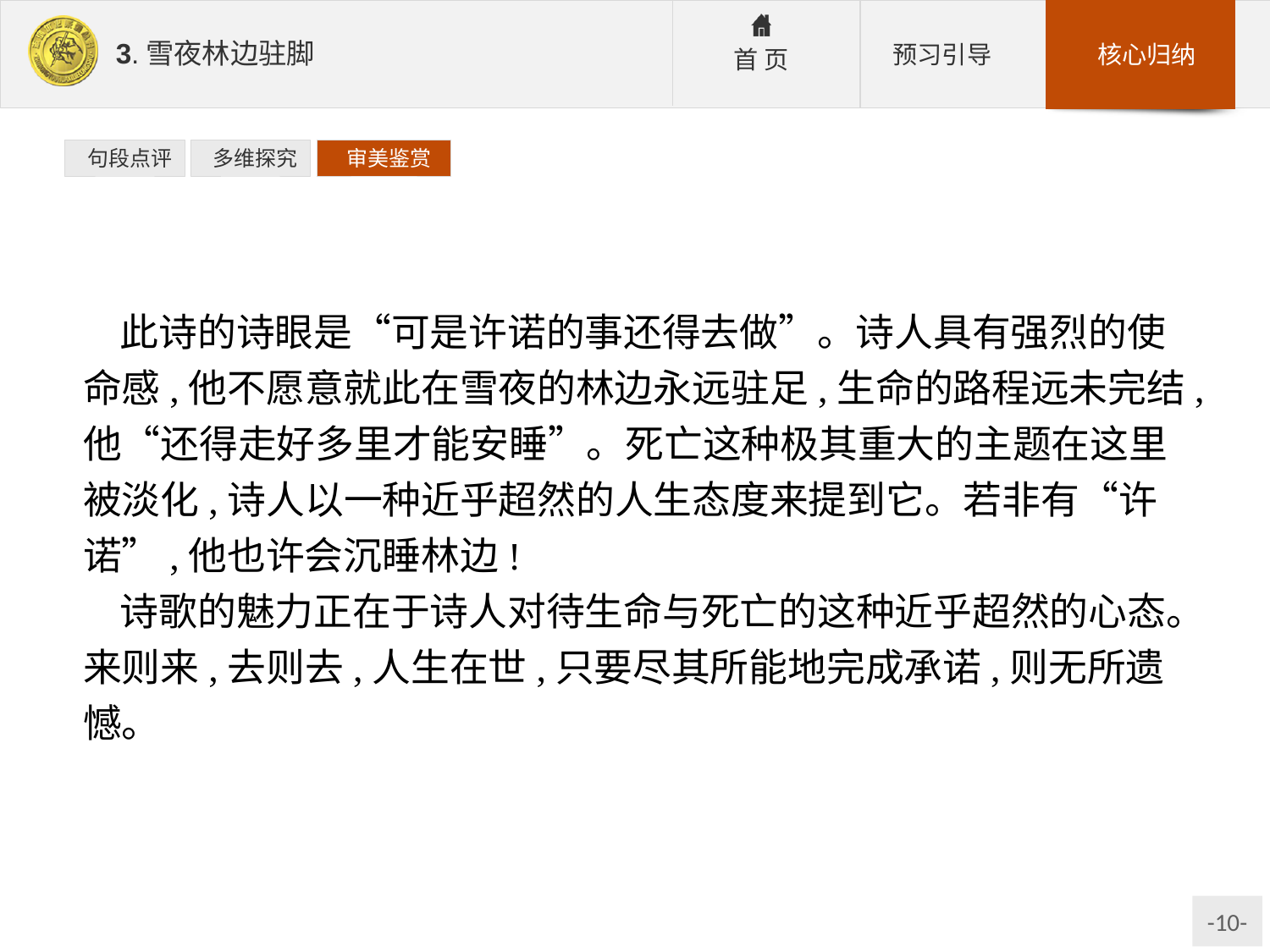

句段点评
 多维探究
 审美鉴赏
此诗的诗眼是“可是许诺的事还得去做”。诗人具有强烈的使命感,他不愿意就此在雪夜的林边永远驻足,生命的路程远未完结,他“还得走好多里才能安睡”。死亡这种极其重大的主题在这里被淡化,诗人以一种近乎超然的人生态度来提到它。若非有“许诺”,他也许会沉睡林边!
诗歌的魅力正在于诗人对待生命与死亡的这种近乎超然的心态。来则来,去则去,人生在世,只要尽其所能地完成承诺,则无所遗憾。